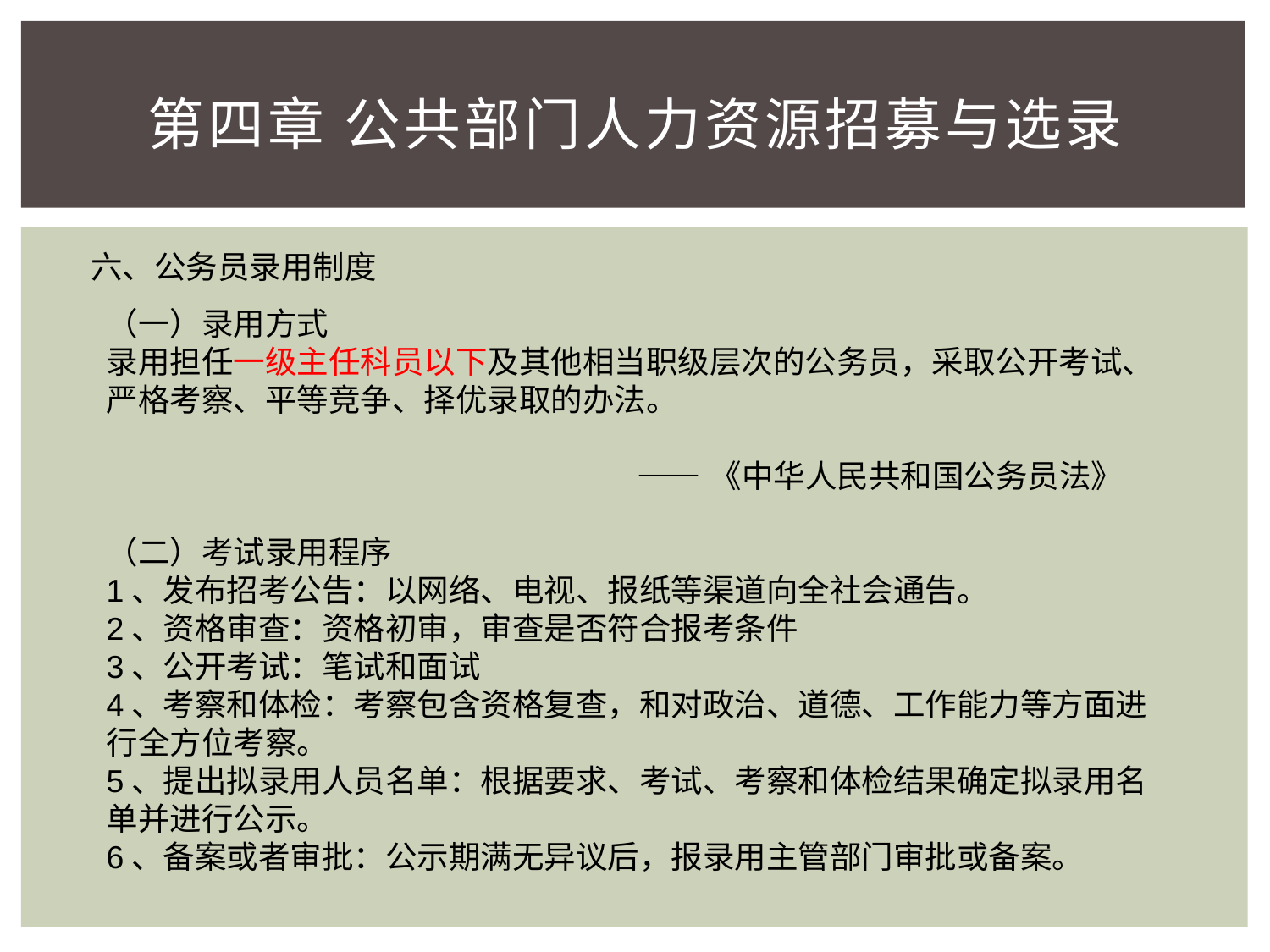

# 第四章 公共部门人力资源招募与选录
六、公务员录用制度
（一）录用方式
录用担任一级主任科员以下及其他相当职级层次的公务员，采取公开考试、严格考察、平等竞争、择优录取的办法。

                                                                          ——《中华人民共和国公务员法》

（二）考试录用程序
1、发布招考公告：以网络、电视、报纸等渠道向全社会通告。
2、资格审查：资格初审，审查是否符合报考条件
3、公开考试：笔试和面试
4、考察和体检：考察包含资格复查，和对政治、道德、工作能力等方面进行全方位考察。
5、提出拟录用人员名单：根据要求、考试、考察和体检结果确定拟录用名单并进行公示。
6、备案或者审批：公示期满无异议后，报录用主管部门审批或备案。
32